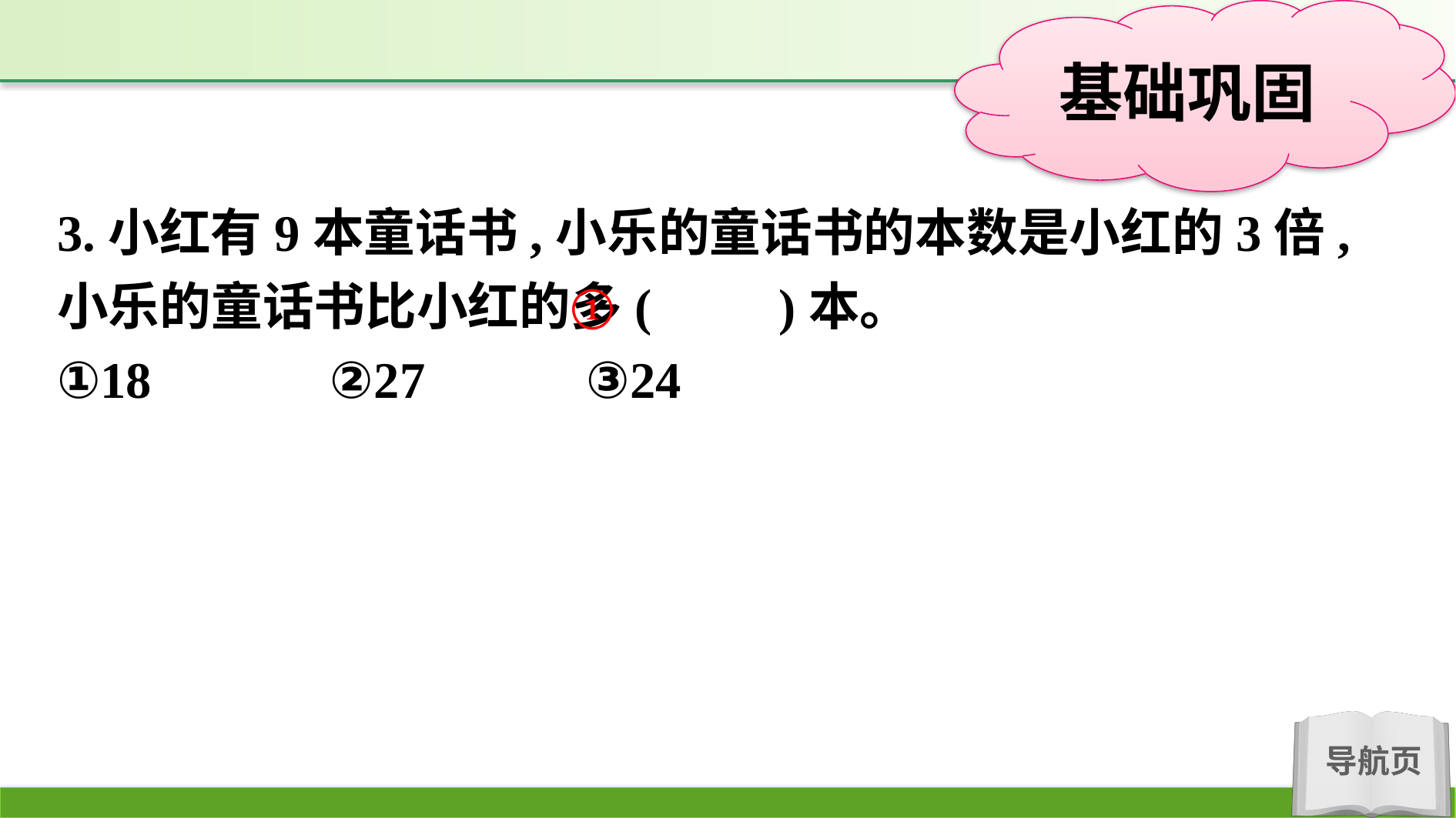

3.小红有9本童话书,小乐的童话书的本数是小红的3倍,小乐的童话书比小红的多(　　)本。
①18		②27		③24
①